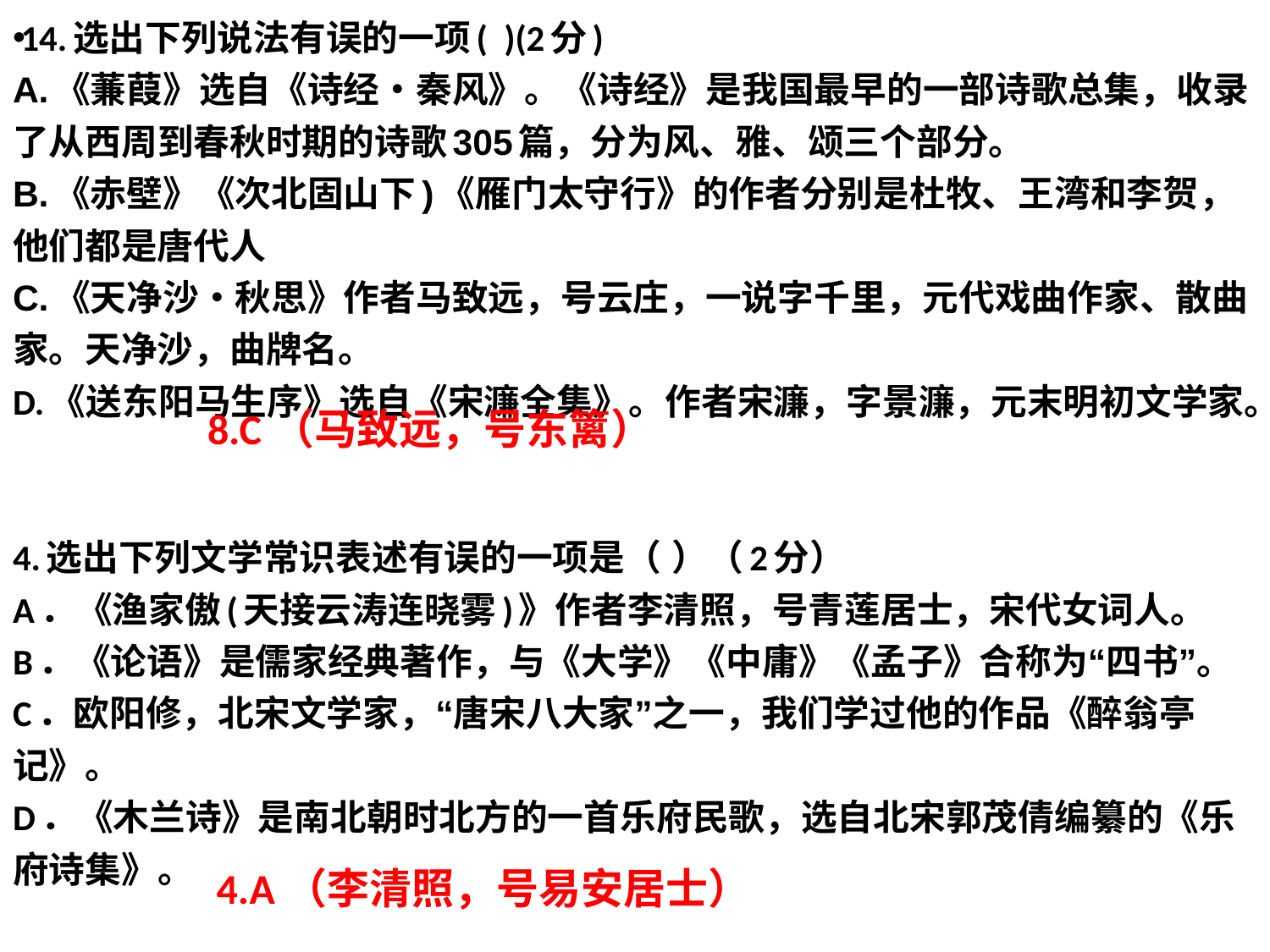

14.选出下列说法有误的一项(  )(2分)
A.《蒹葭》选自《诗经・秦风》。《诗经》是我国最早的一部诗歌总集，收录了从西周到春秋时期的诗歌305篇，分为风、雅、颂三个部分。
B.《赤壁》《次北固山下)《雁门太守行》的作者分别是杜牧、王湾和李贺，他们都是唐代人
C.《天净沙・秋思》作者马致远，号云庄，一说字千里，元代戏曲作家、散曲家。天净沙，曲牌名。
D.《送东阳马生序》选自《宋濂全集》。作者宋濂，字景濂，元末明初文学家。
4.选出下列文学常识表述有误的一项是（ ）（2分）
A．《渔家傲(天接云涛连晓雾)》作者李清照，号青莲居士，宋代女词人。
B．《论语》是儒家经典著作，与《大学》《中庸》《孟子》合称为“四书”。
C．欧阳修，北宋文学家，“唐宋八大家”之一，我们学过他的作品《醉翁亭记》。
D．《木兰诗》是南北朝时北方的一首乐府民歌，选自北宋郭茂倩编纂的《乐府诗集》。
8.C（马致远，号东篱）
4.A（李清照，号易安居士）
#